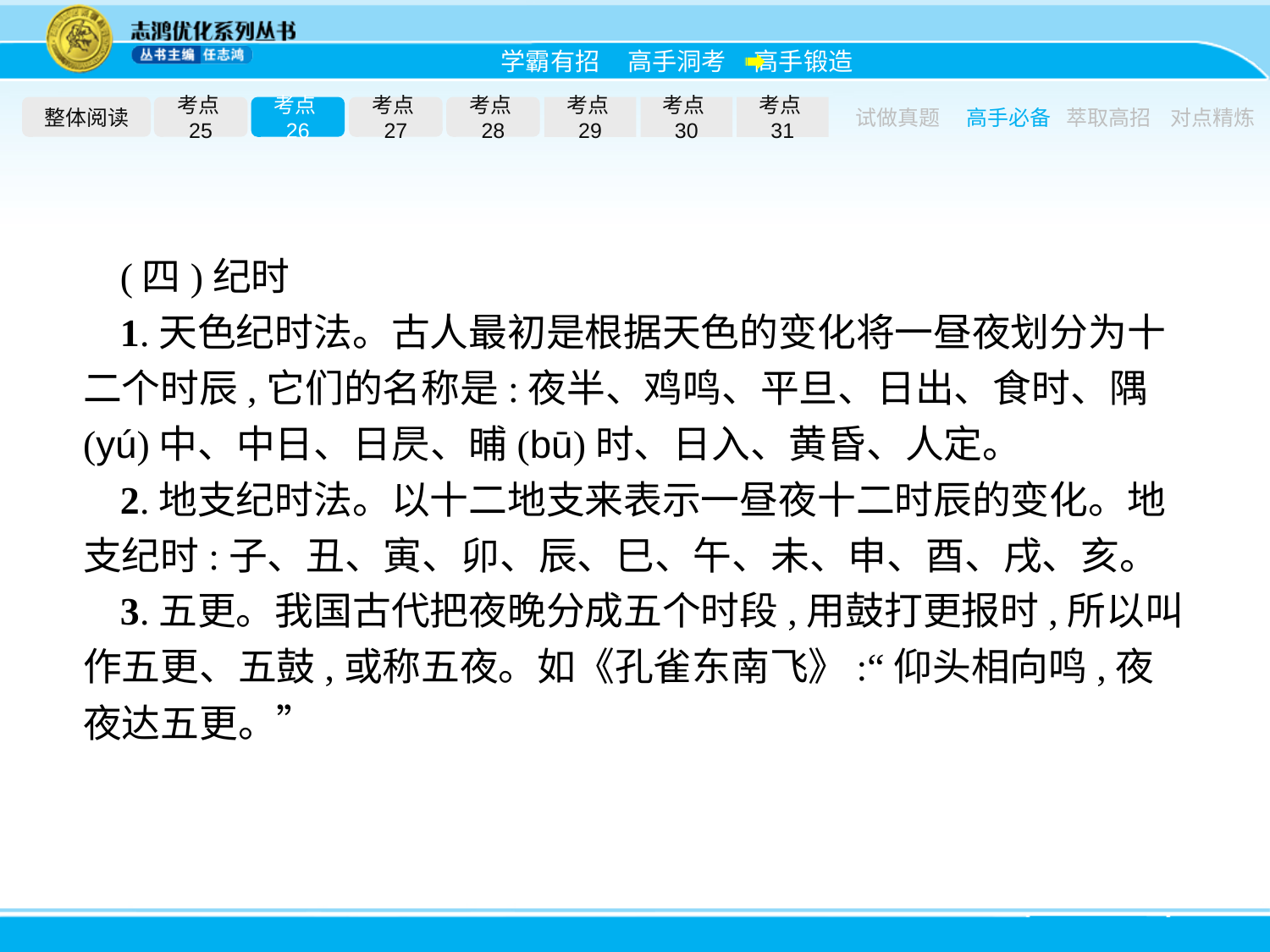

整体阅读
考点25
考点26
考点27
考点28
考点29
考点30
考点31
试做真题
高手必备
萃取高招
对点精炼
(四)纪时
1.天色纪时法。古人最初是根据天色的变化将一昼夜划分为十二个时辰,它们的名称是:夜半、鸡鸣、平旦、日出、食时、隅(yú)中、中日、日昃、晡(bū)时、日入、黄昏、人定。
2.地支纪时法。以十二地支来表示一昼夜十二时辰的变化。地支纪时:子、丑、寅、卯、辰、巳、午、未、申、酉、戌、亥。
3.五更。我国古代把夜晚分成五个时段,用鼓打更报时,所以叫作五更、五鼓,或称五夜。如《孔雀东南飞》:“仰头相向鸣,夜夜达五更。”